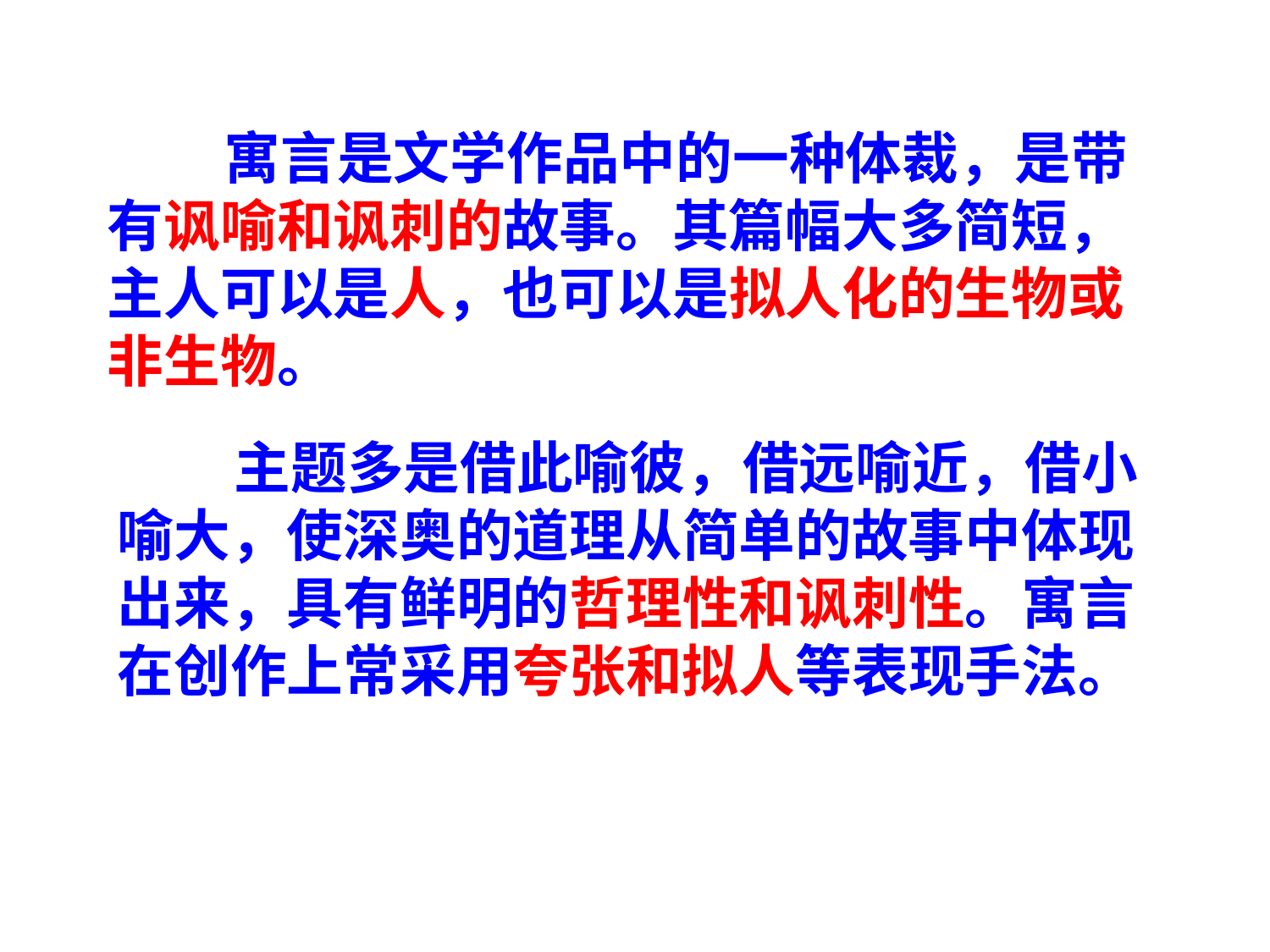

寓言是文学作品中的一种体裁，是带有讽喻和讽刺的故事。其篇幅大多简短，主人可以是人，也可以是拟人化的生物或非生物。
        主题多是借此喻彼，借远喻近，借小喻大，使深奥的道理从简单的故事中体现出来，具有鲜明的哲理性和讽刺性。寓言在创作上常采用夸张和拟人等表现手法。